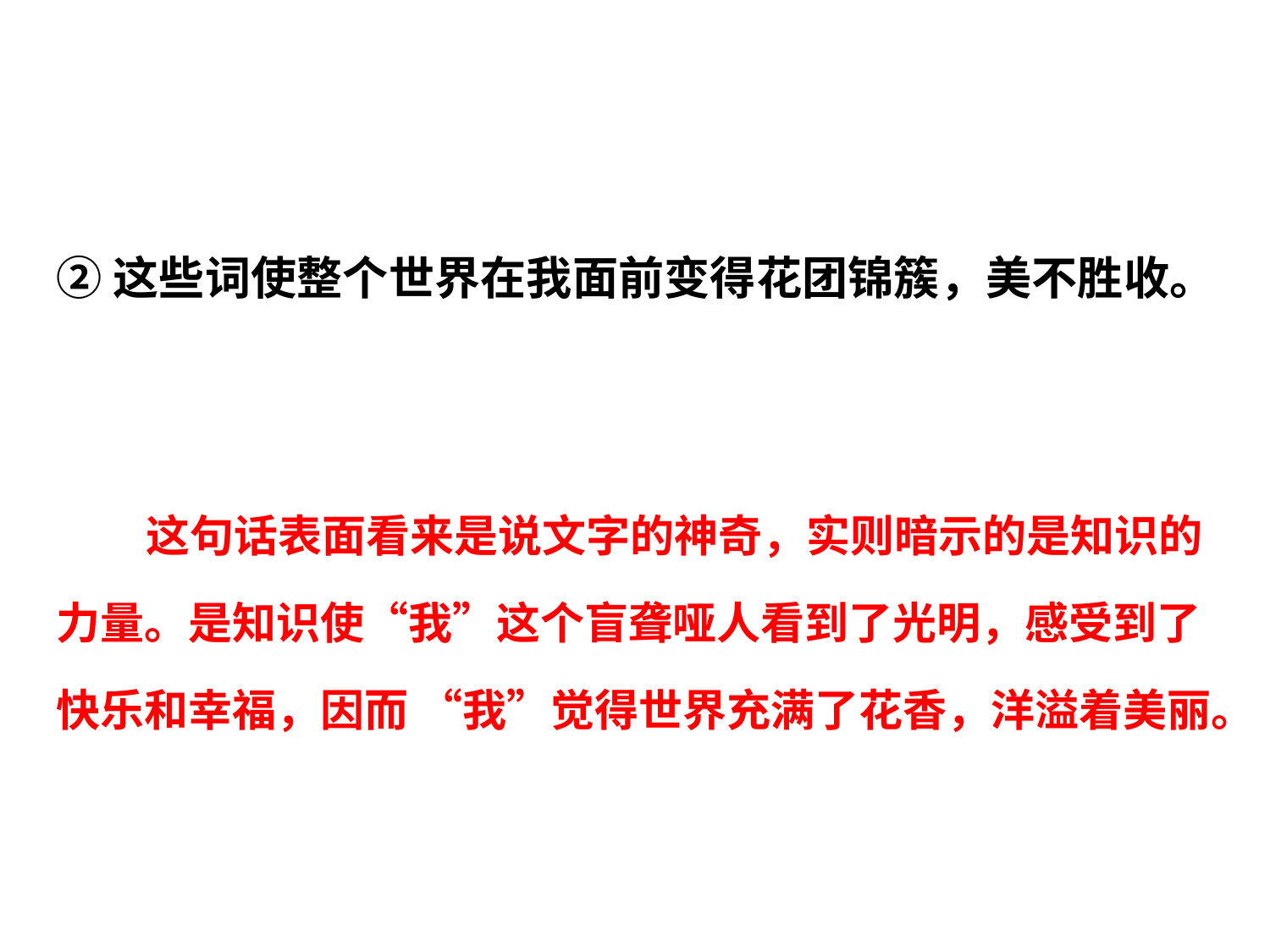

②这些词使整个世界在我面前变得花团锦簇，美不胜收。

        这句话表面看来是说文字的神奇，实则暗示的是知识的力量。是知识使“我”这个盲聋哑人看到了光明，感受到了快乐和幸福，因而 “我”觉得世界充满了花香，洋溢着美丽。